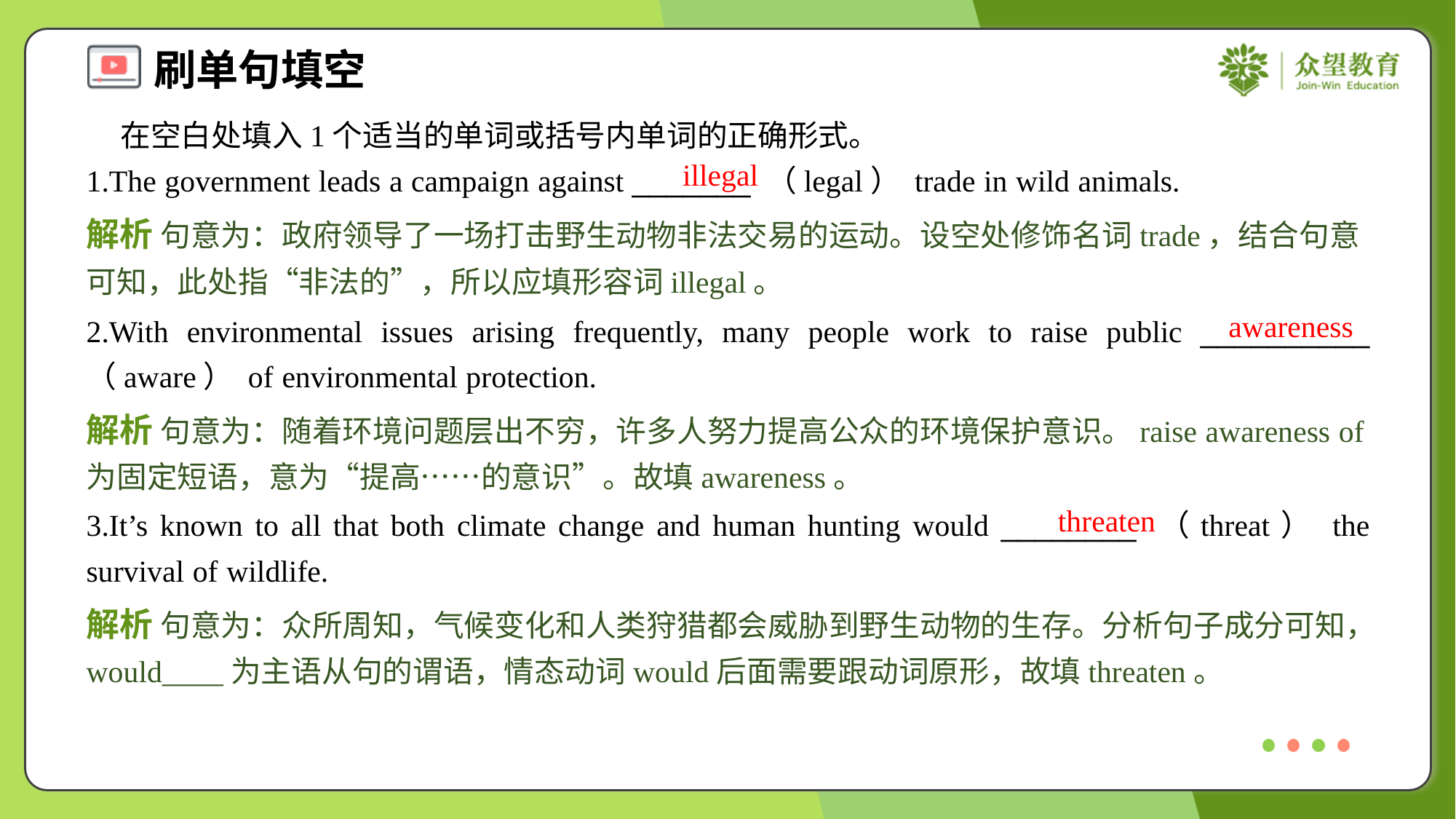

在空白处填入1个适当的单词或括号内单词的正确形式。
1.The government leads a campaign against _______ （legal） trade in wild animals.
illegal
解析 句意为：政府领导了一场打击野生动物非法交易的运动。设空处修饰名词trade，结合句意可知，此处指“非法的”，所以应填形容词illegal。
awareness
2.With environmental issues arising frequently, many people work to raise public __________ （aware） of environmental protection.
解析 句意为：随着环境问题层出不穷，许多人努力提高公众的环境保护意识。raise awareness of为固定短语，意为“提高……的意识”。故填awareness。
threaten
3.It’s known to all that both climate change and human hunting would ________ （threat） the survival of wildlife.
解析 句意为：众所周知，气候变化和人类狩猎都会威胁到野生动物的生存。分析句子成分可知，would____为主语从句的谓语，情态动词would后面需要跟动词原形，故填threaten。